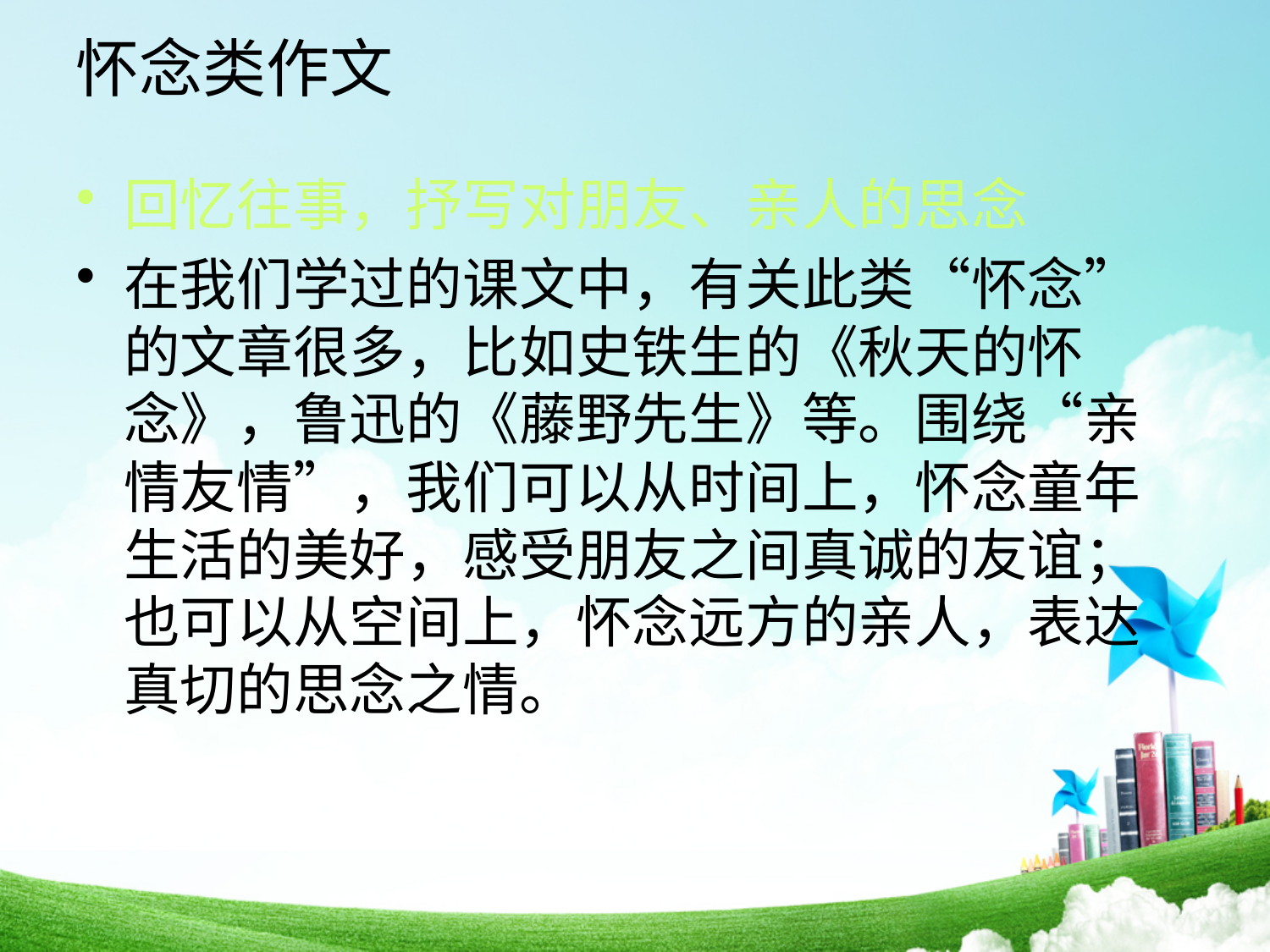

# 怀念类作文
回忆往事，抒写对朋友、亲人的思念
在我们学过的课文中，有关此类“怀念”的文章很多，比如史铁生的《秋天的怀念》，鲁迅的《藤野先生》等。围绕“亲情友情”，我们可以从时间上，怀念童年生活的美好，感受朋友之间真诚的友谊；也可以从空间上，怀念远方的亲人，表达真切的思念之情。